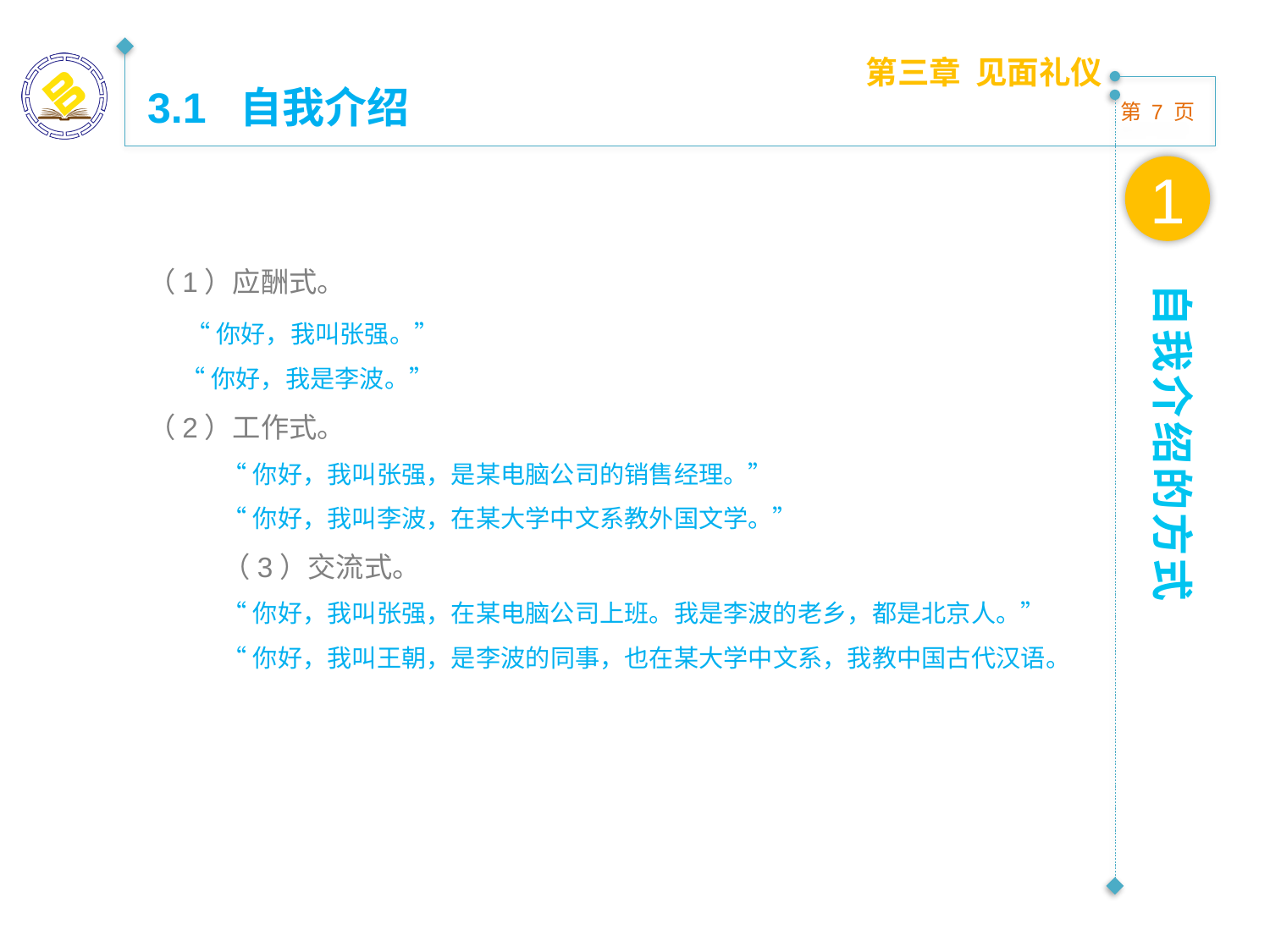

第三章  见面礼仪
3.1  自我介绍
1
（1）应酬式。
      “你好，我叫张强。”
      “你好，我是李波。”
（2）工作式。
“你好，我叫张强，是某电脑公司的销售经理。”
“你好，我叫李波，在某大学中文系教外国文学。”
（3）交流式。
“你好，我叫张强，在某电脑公司上班。我是李波的老乡，都是北京人。”
“你好，我叫王朝，是李波的同事，也在某大学中文系，我教中国古代汉语。

自我介绍的方式